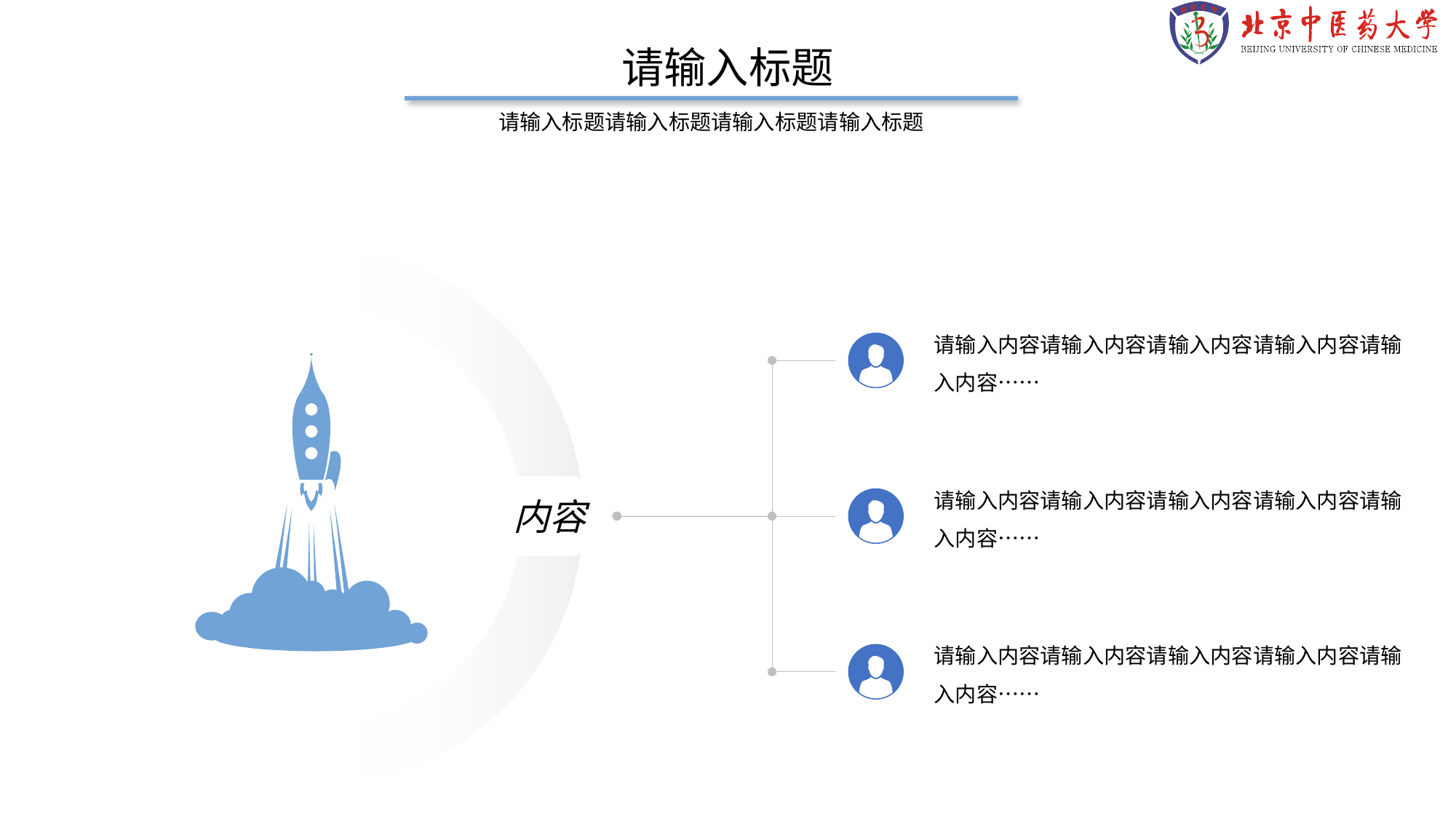

请输入标题
请输入标题请输入标题请输入标题请输入标题

请输入内容请输入内容请输入内容请输入内容请输入内容……

请输入内容请输入内容请输入内容请输入内容请输入内容……

内容
请输入内容请输入内容请输入内容请输入内容请输入内容……